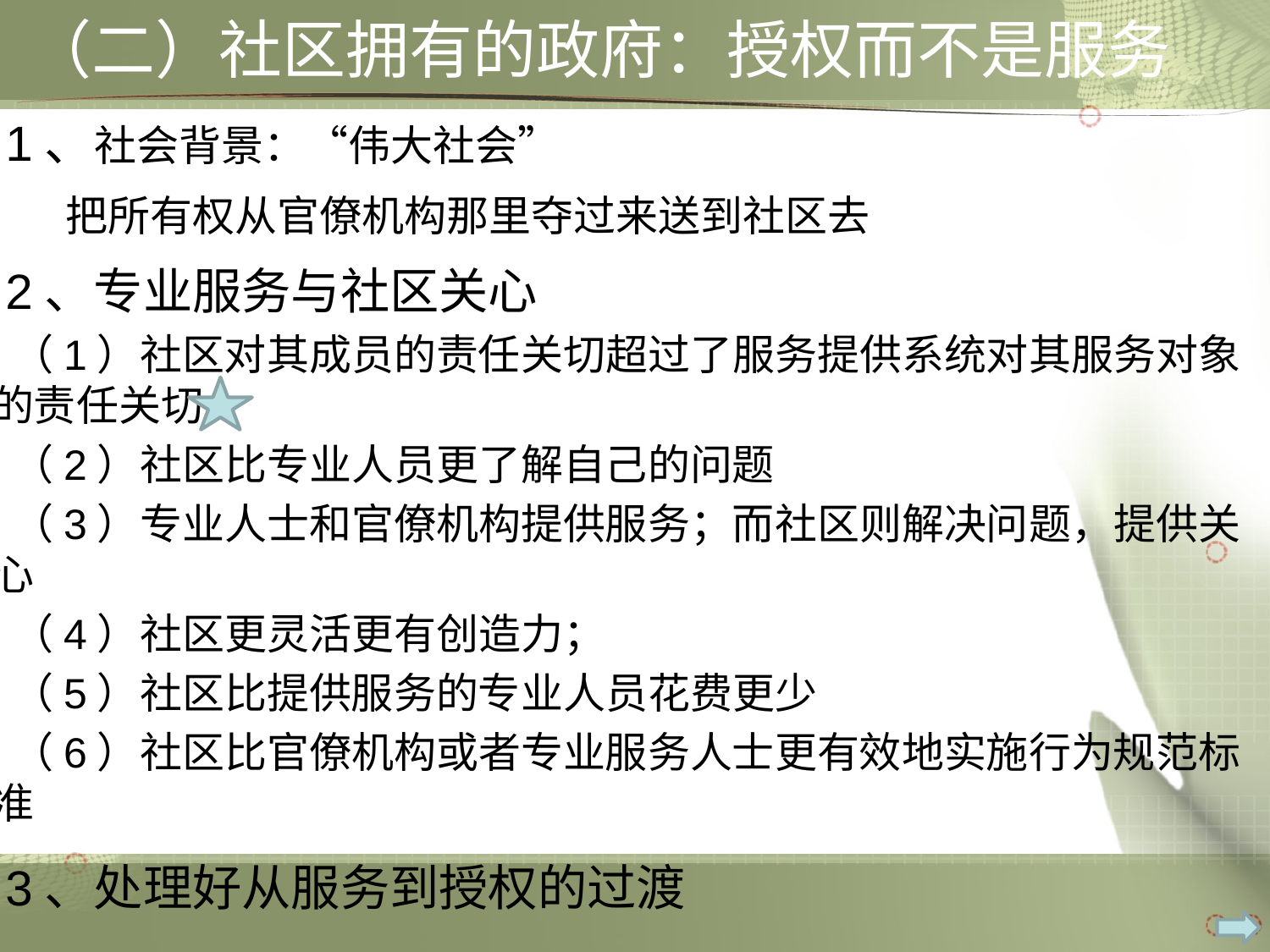

# （二）社区拥有的政府：授权而不是服务
 1、社会背景：“伟大社会”

 2、专业服务与社区关心
 （1）社区对其成员的责任关切超过了服务提供系统对其服务对象的责任关切
 （2）社区比专业人员更了解自己的问题
 （3）专业人士和官僚机构提供服务；而社区则解决问题，提供关心
 （4）社区更灵活更有创造力；
 （5）社区比提供服务的专业人员花费更少
 （6）社区比官僚机构或者专业服务人士更有效地实施行为规范标准
 3、处理好从服务到授权的过渡
 4、通过参与式民主给公民授权
把所有权从官僚机构那里夺过来送到社区去